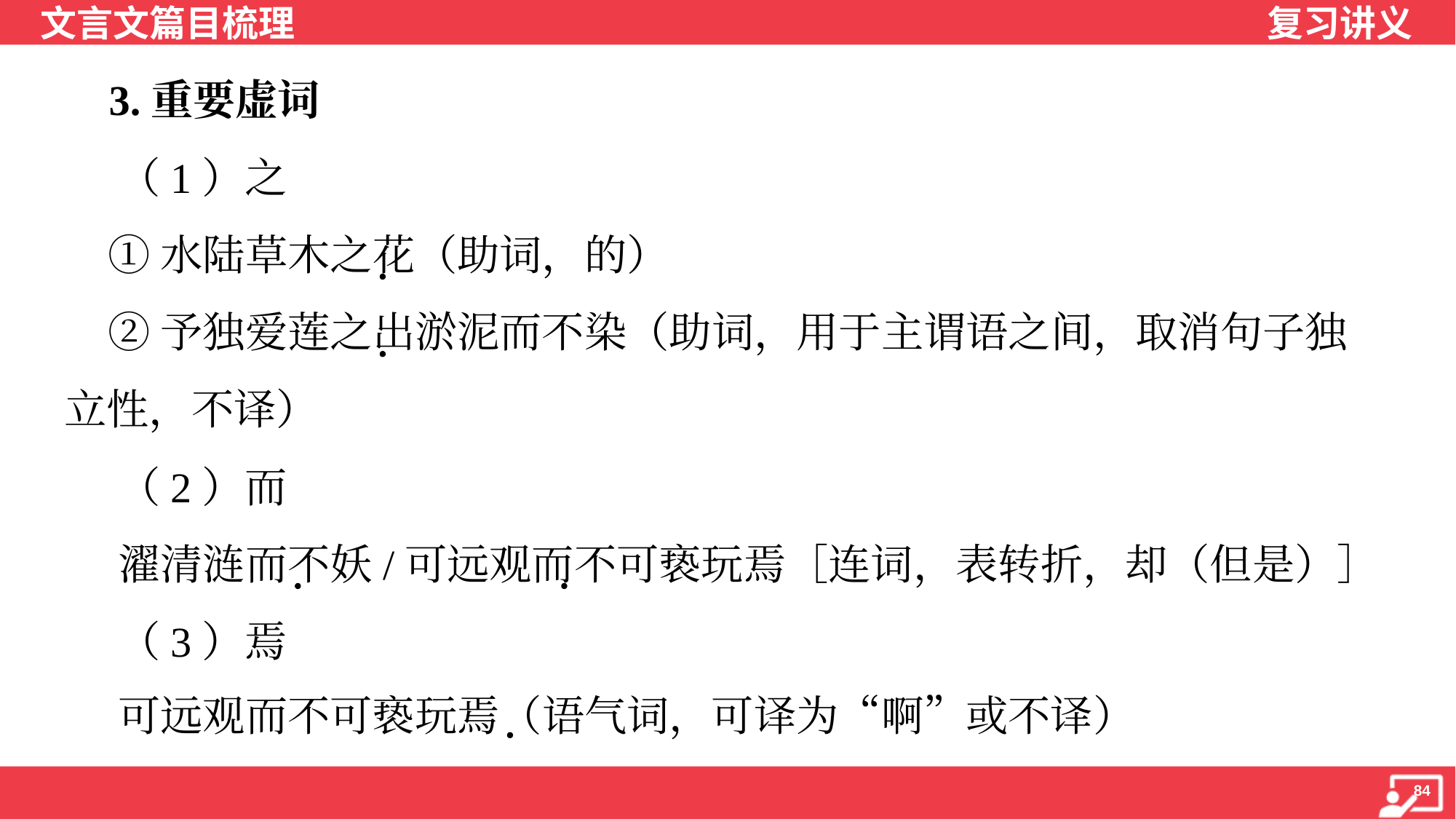

3.重要虚词
    （1）之
    ①水陆草木之花（助词，的）
    ②予独爱莲之出淤泥而不染（助词，用于主谓语之间，取消句子独
立性，不译）
    （2）而
    濯清涟而不妖/可远观而不可亵玩焉［连词，表转折，却（但是）］
    （3）焉
    可远观而不可亵玩焉（语气词，可译为“啊”或不译）